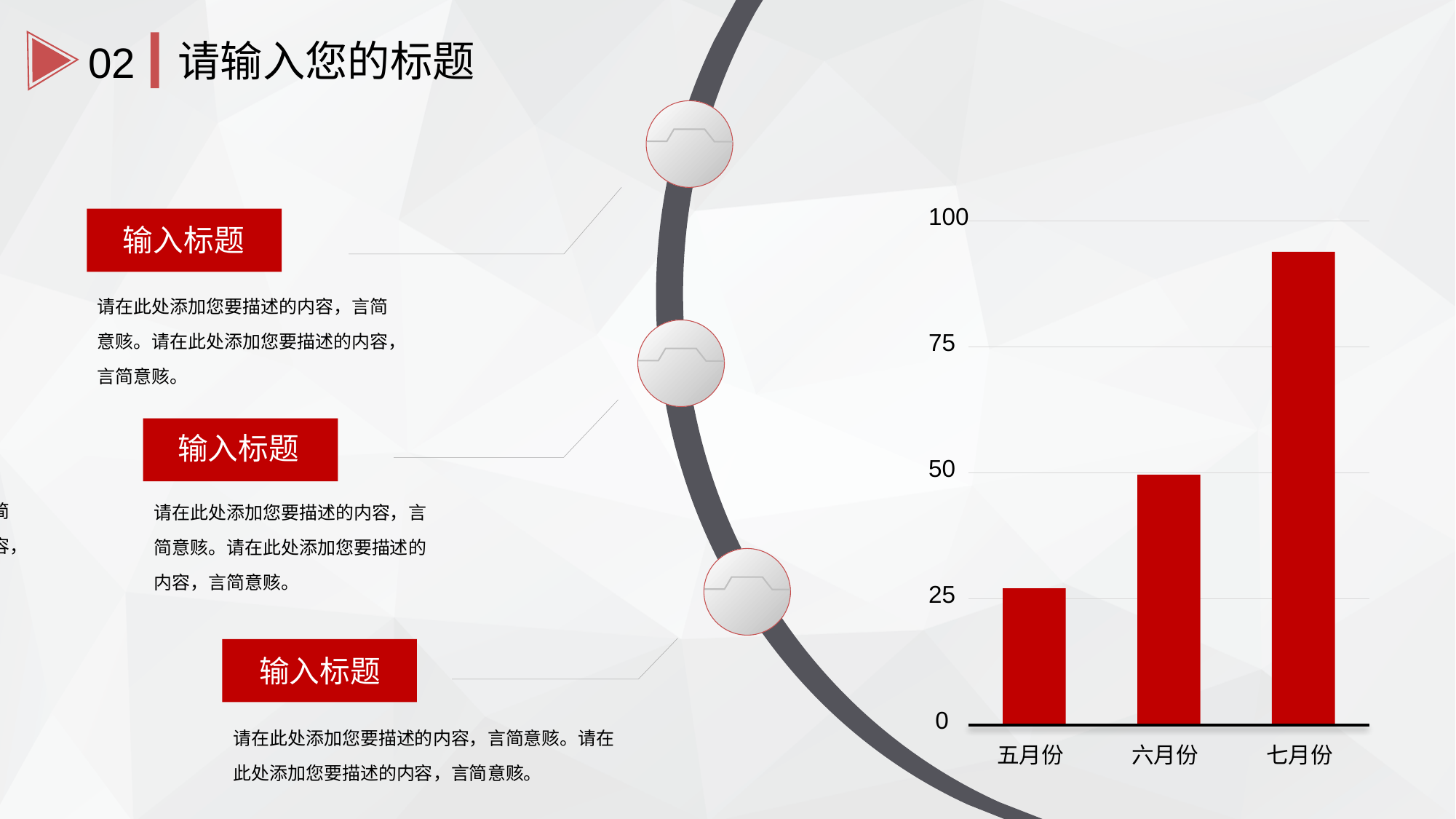

请输入您的标题
02

100

输入标题
请在此处添加您要描述的内容，言简意赅。请在此处添加您要描述的内容，言简意赅。

75

输入标题
请在此处添加您要描述的内容，言简意赅。请在此处添加您要描述的内容，言简意赅。
50

请在此处添加您要描述的内容，言简意赅。请在此处添加您要描述的内容，言简意赅。

25

输入标题
请在此处添加您要描述的内容，言简意赅。请在此处添加您要描述的内容，言简意赅。
 0
五月份
六月份
七月份